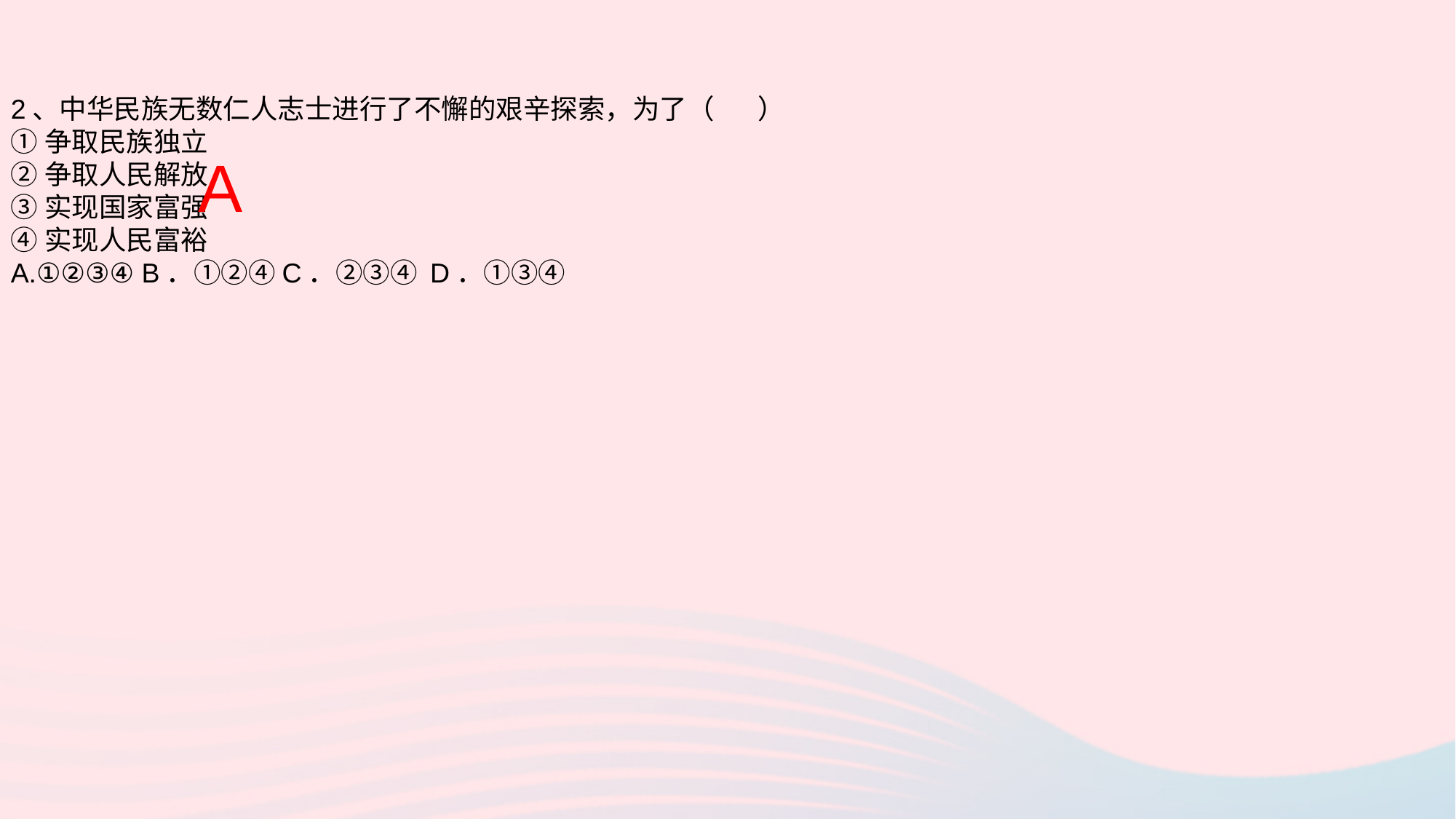

2、中华民族无数仁人志士进行了不懈的艰辛探索，为了（       ）
①争取民族独立
②争取人民解放
③实现国家富强
④实现人民富裕
A.①②③④ B．①②④C．②③④ D．①③④
A